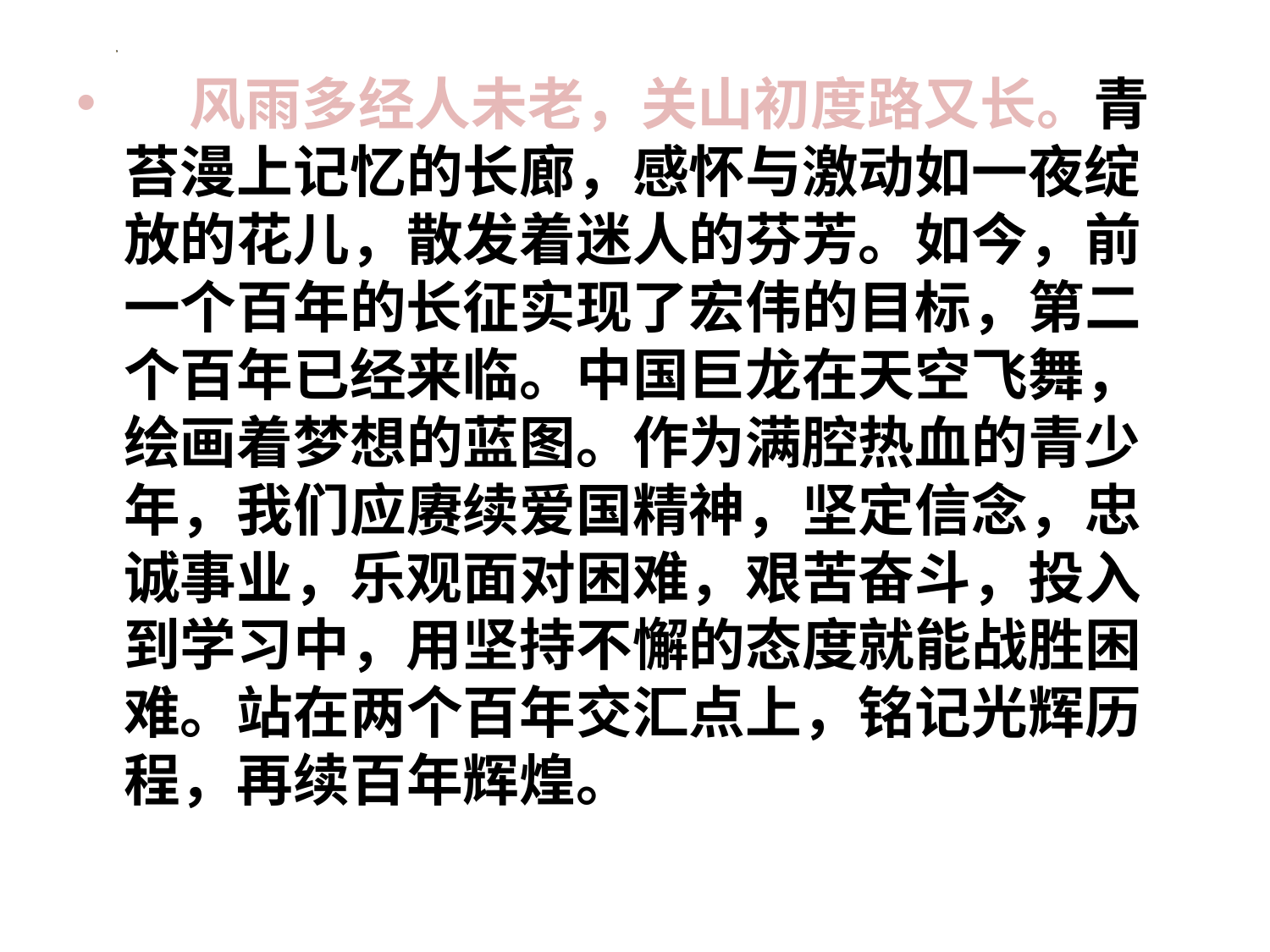

风雨多经人未老，关山初度路又长。青苔漫上记忆的长廊，感怀与激动如一夜绽放的花儿，散发着迷人的芬芳。如今，前一个百年的长征实现了宏伟的目标，第二个百年已经来临。中国巨龙在天空飞舞，绘画着梦想的蓝图。作为满腔热血的青少年，我们应赓续爱国精神，坚定信念，忠诚事业，乐观面对困难，艰苦奋斗，投入到学习中，用坚持不懈的态度就能战胜困难。站在两个百年交汇点上，铭记光辉历程，再续百年辉煌。